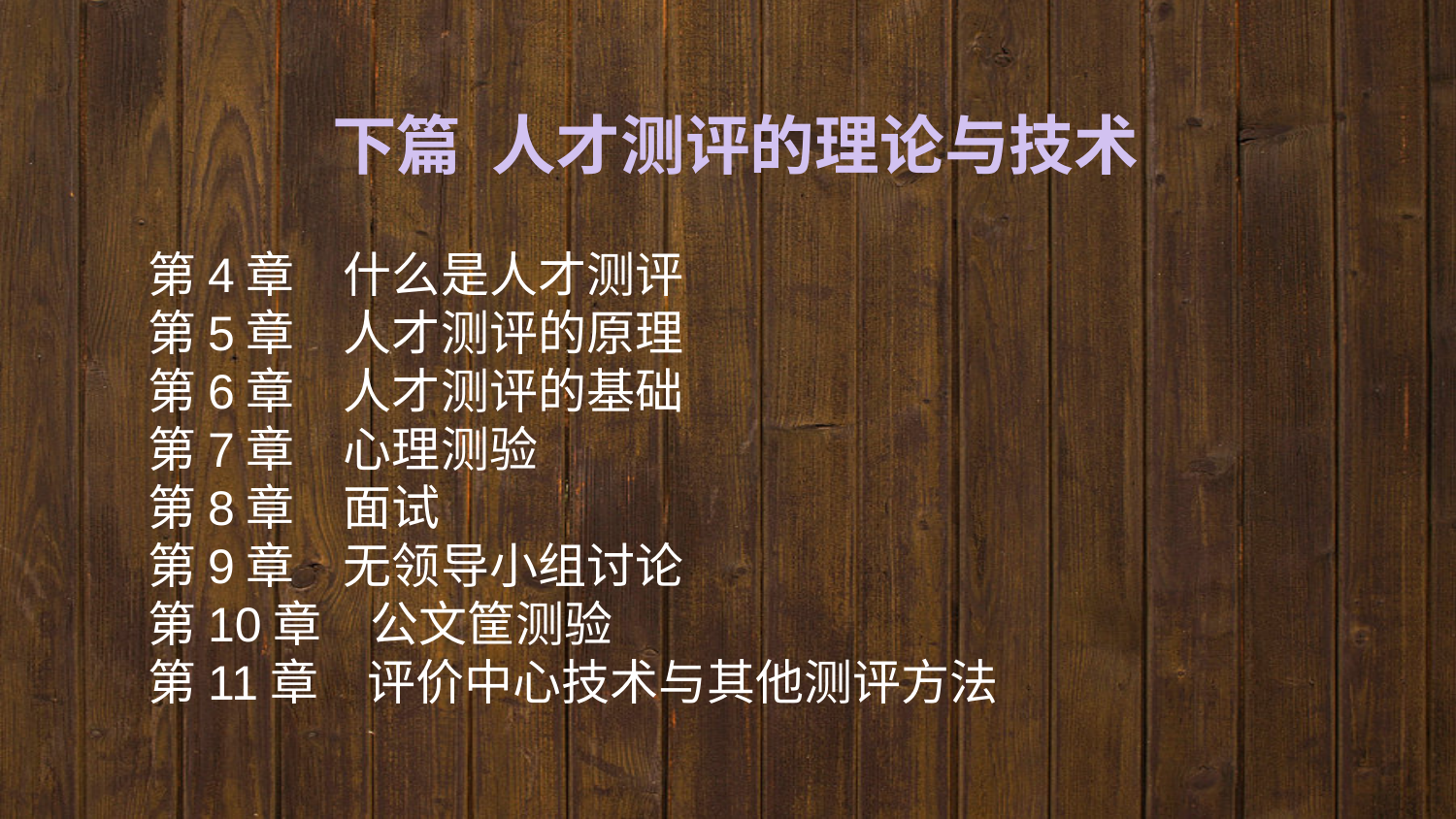

下篇  人才测评的理论与技术
第4章　什么是人才测评
第5章　人才测评的原理
第6章　人才测评的基础
第7章　心理测验
第8章　面试
第9章　无领导小组讨论
第10章　公文筐测验
第11章　评价中心技术与其他测评方法